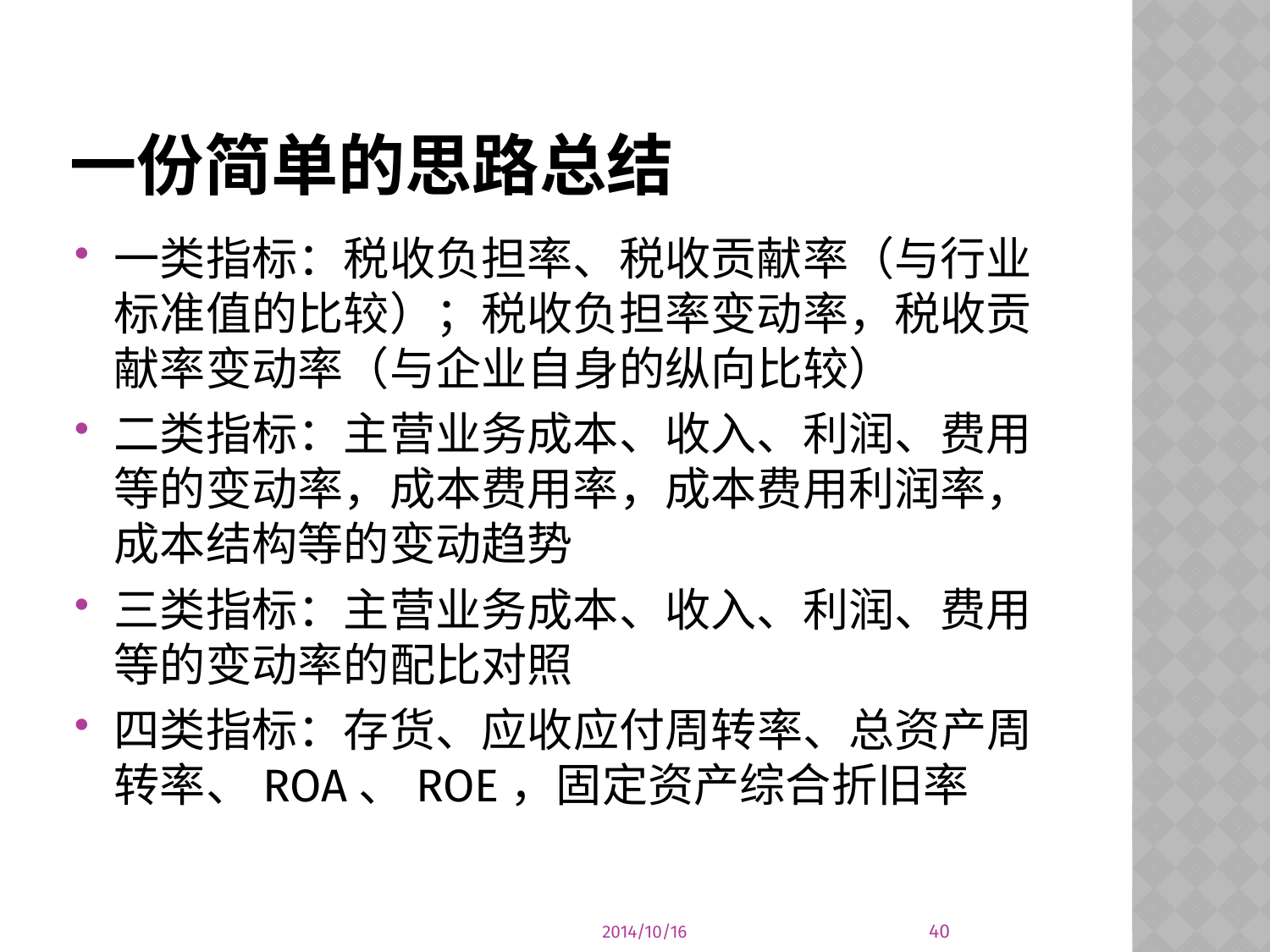

# 一份简单的思路总结
一类指标：税收负担率、税收贡献率（与行业标准值的比较）；税收负担率变动率，税收贡献率变动率（与企业自身的纵向比较）
二类指标：主营业务成本、收入、利润、费用等的变动率，成本费用率，成本费用利润率，成本结构等的变动趋势
三类指标：主营业务成本、收入、利润、费用等的变动率的配比对照
四类指标：存货、应收应付周转率、总资产周转率、ROA、ROE，固定资产综合折旧率
40
2014/10/16